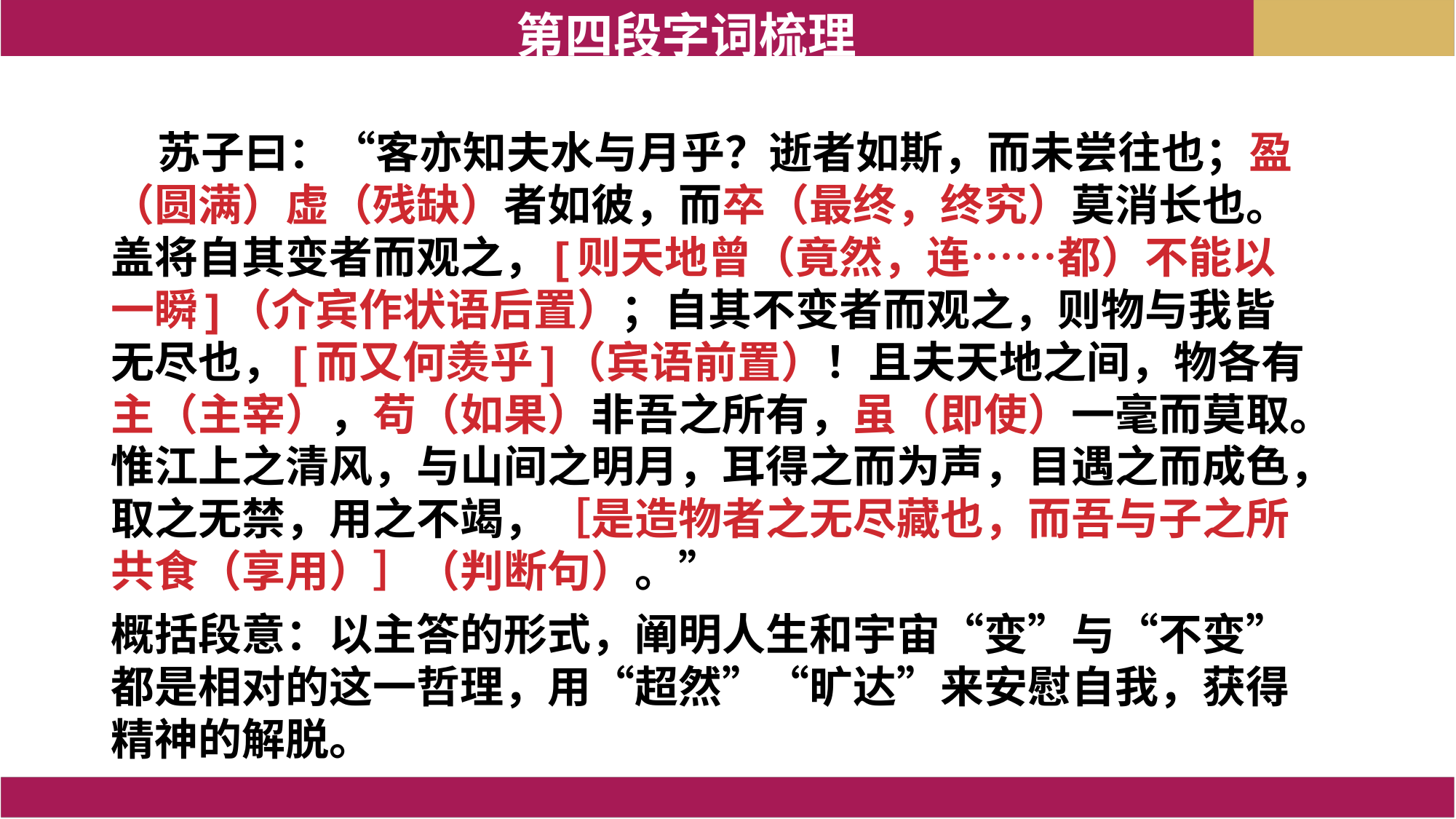

第四段字词梳理
    苏子曰：“客亦知夫水与月乎？逝者如斯，而未尝往也；盈（圆满）虚（残缺）者如彼，而卒（最终，终究）莫消长也。盖将自其变者而观之，[则天地曾（竟然，连……都）不能以一瞬]（介宾作状语后置）；自其不变者而观之，则物与我皆无尽也，[而又何羡乎]（宾语前置）！且夫天地之间，物各有主（主宰），苟（如果）非吾之所有，虽（即使）一毫而莫取。惟江上之清风，与山间之明月，耳得之而为声，目遇之而成色，取之无禁，用之不竭，［是造物者之无尽藏也，而吾与子之所共食（享用）］（判断句）。”
概括段意：以主答的形式，阐明人生和宇宙“变”与“不变”都是相对的这一哲理，用“超然”“旷达”来安慰自我，获得精神的解脱。